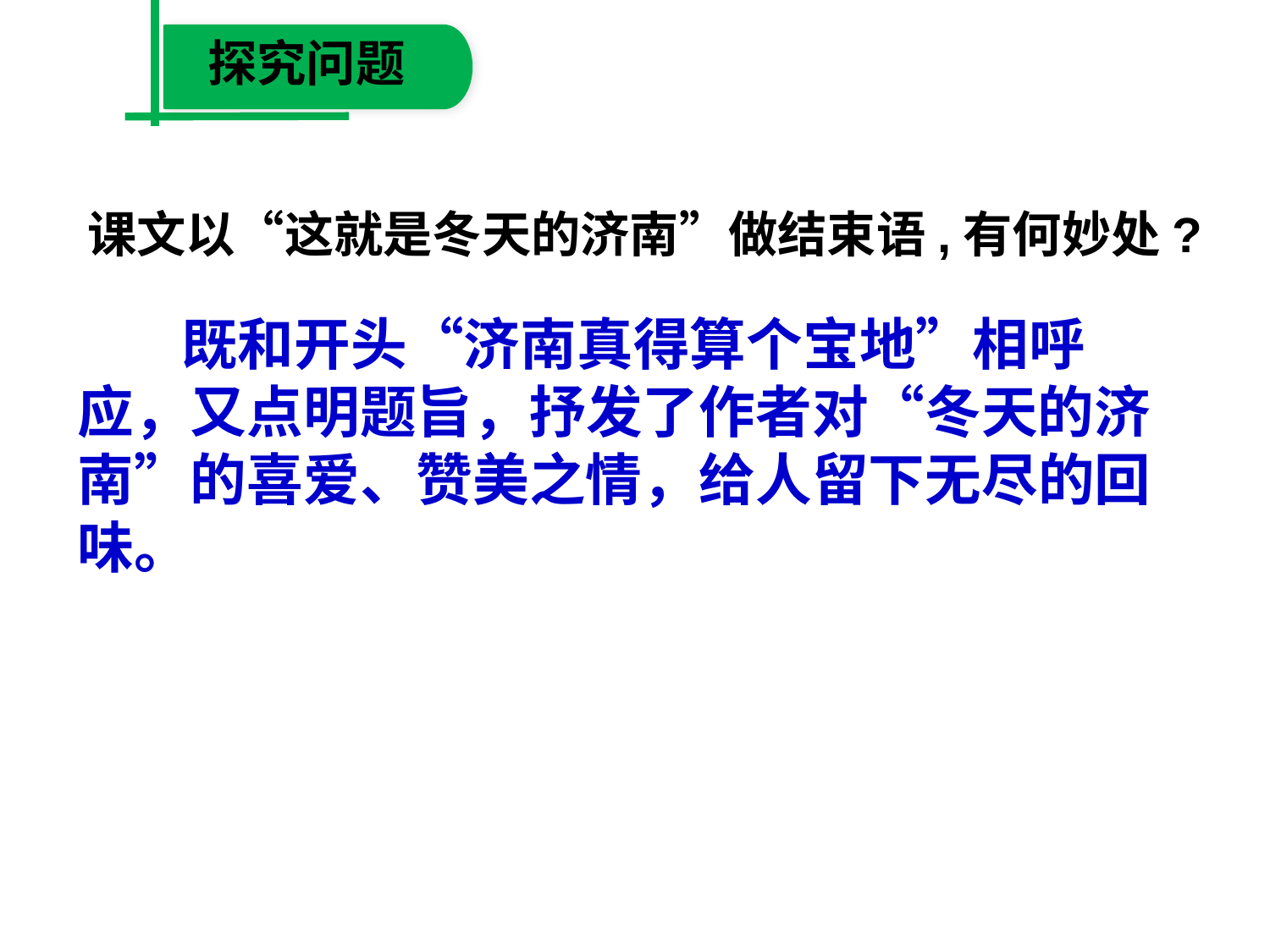

探究问题
课文以“这就是冬天的济南”做结束语,有何妙处?
       既和开头“济南真得算个宝地”相呼应，又点明题旨，抒发了作者对“冬天的济南”的喜爱、赞美之情，给人留下无尽的回味。